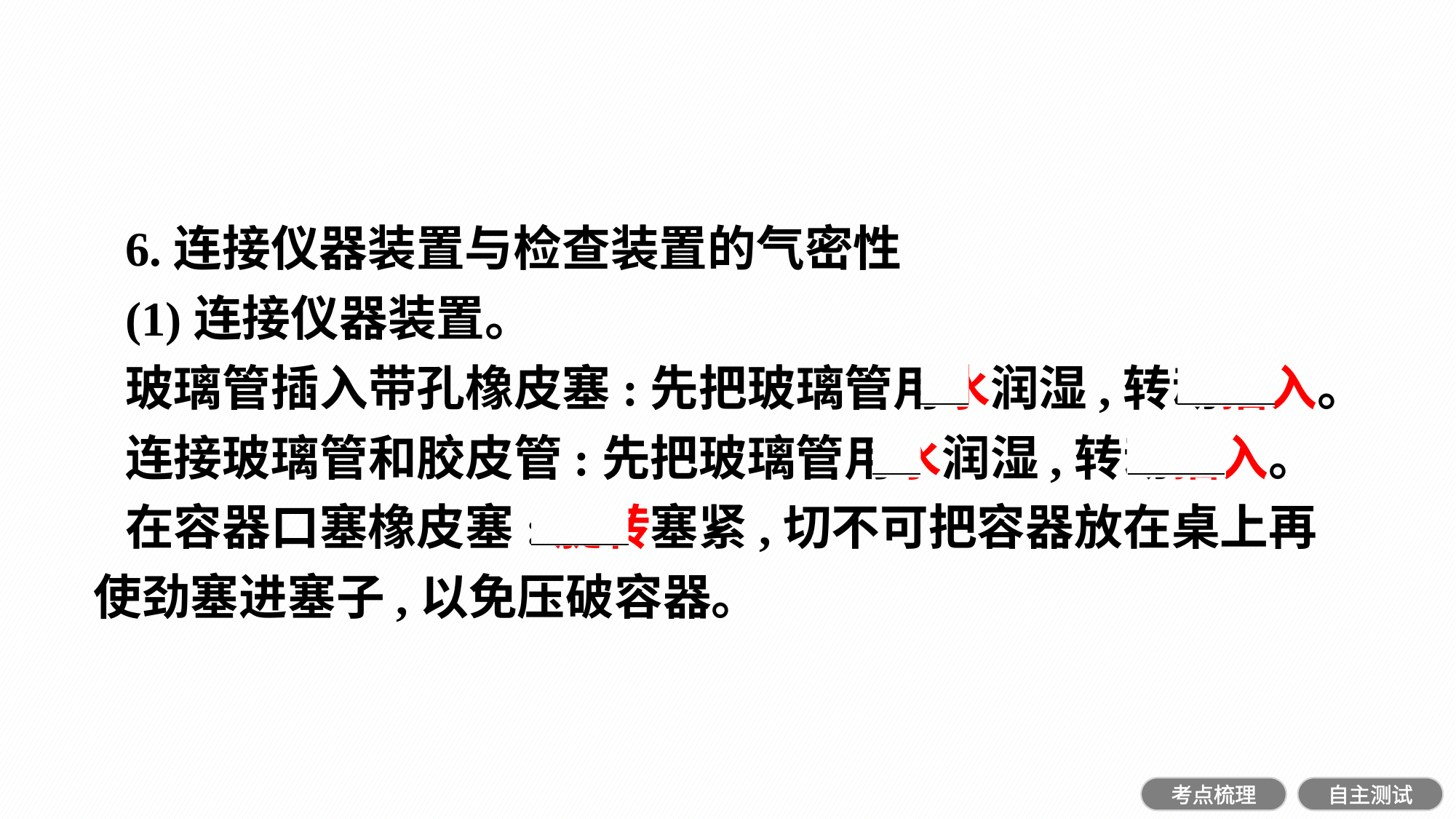

6.连接仪器装置与检查装置的气密性
(1)连接仪器装置。
玻璃管插入带孔橡皮塞:先把玻璃管用水润湿,转动插入。
连接玻璃管和胶皮管:先把玻璃管用水润湿,转动插入。
在容器口塞橡皮塞:旋转塞紧,切不可把容器放在桌上再使劲塞进塞子,以免压破容器。